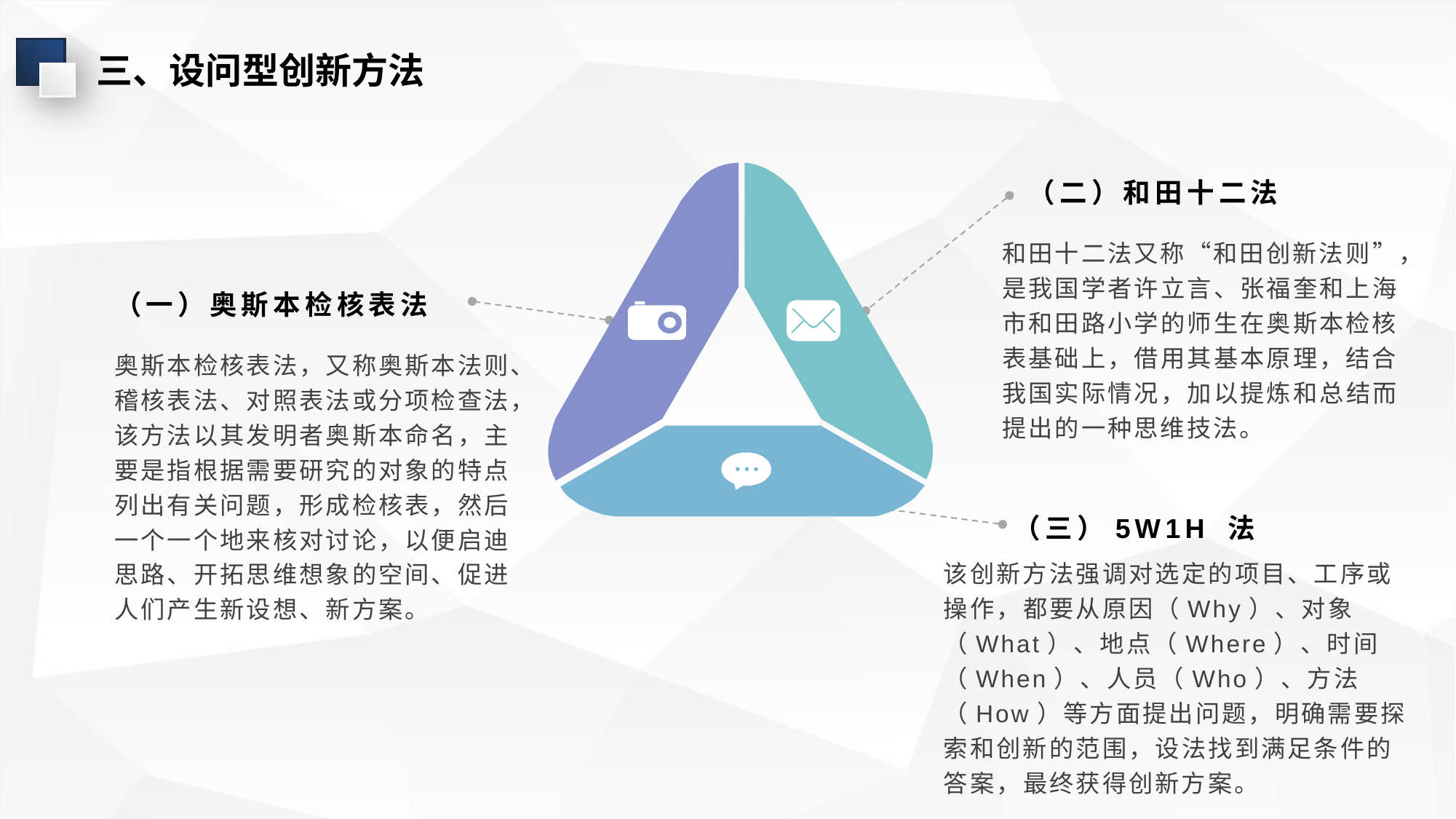

三、设问型创新方法
（二）和田十二法

和田十二法又称“和田创新法则”，是我国学者许立言、张福奎和上海市和田路小学的师生在奥斯本检核表基础上，借用其基本原理，结合我国实际情况，加以提炼和总结而提出的一种思维技法。
（一）奥斯本检核表法

奥斯本检核表法，又称奥斯本法则、稽核表法、对照表法或分项检查法，该方法以其发明者奥斯本命名，主要是指根据需要研究的对象的特点列出有关问题，形成检核表，然后一个一个地来核对讨论，以便启迪思路、开拓思维想象的空间、促进人们产生新设想、新方案。

（三）5W1H 法
该创新方法强调对选定的项目、工序或操作，都要从原因（Why）、对象（What）、地点（Where）、时间（When）、人员（Who）、方法（How）等方面提出问题，明确需要探索和创新的范围，设法找到满足条件的答案，最终获得创新方案。